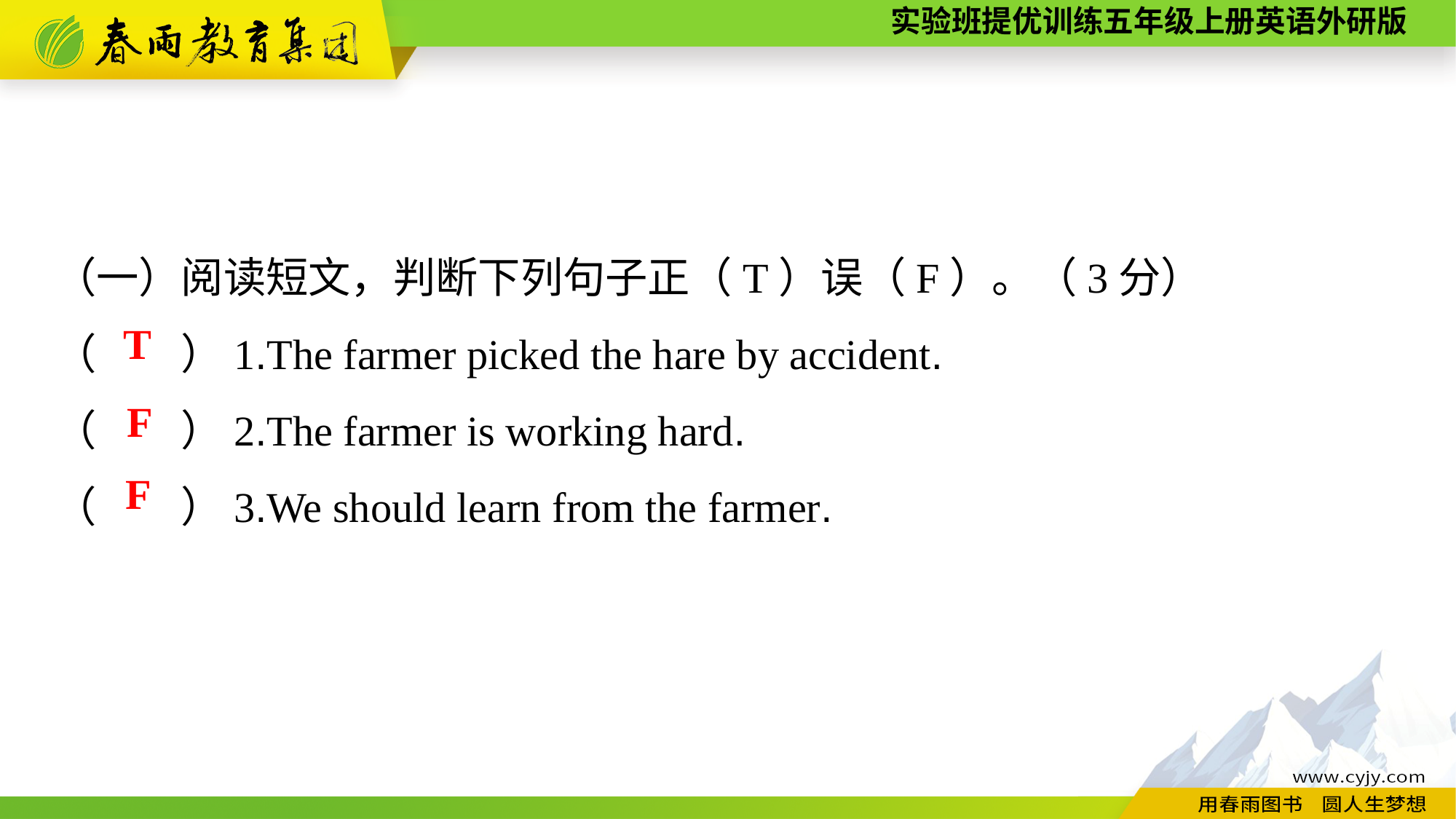

（一）阅读短文，判断下列句子正（T）误（F）。（3分）
（　　）1.The farmer picked the hare by accident.
（　　）2.The farmer is working hard.
（　　）3.We should learn from the farmer.
T
F
F